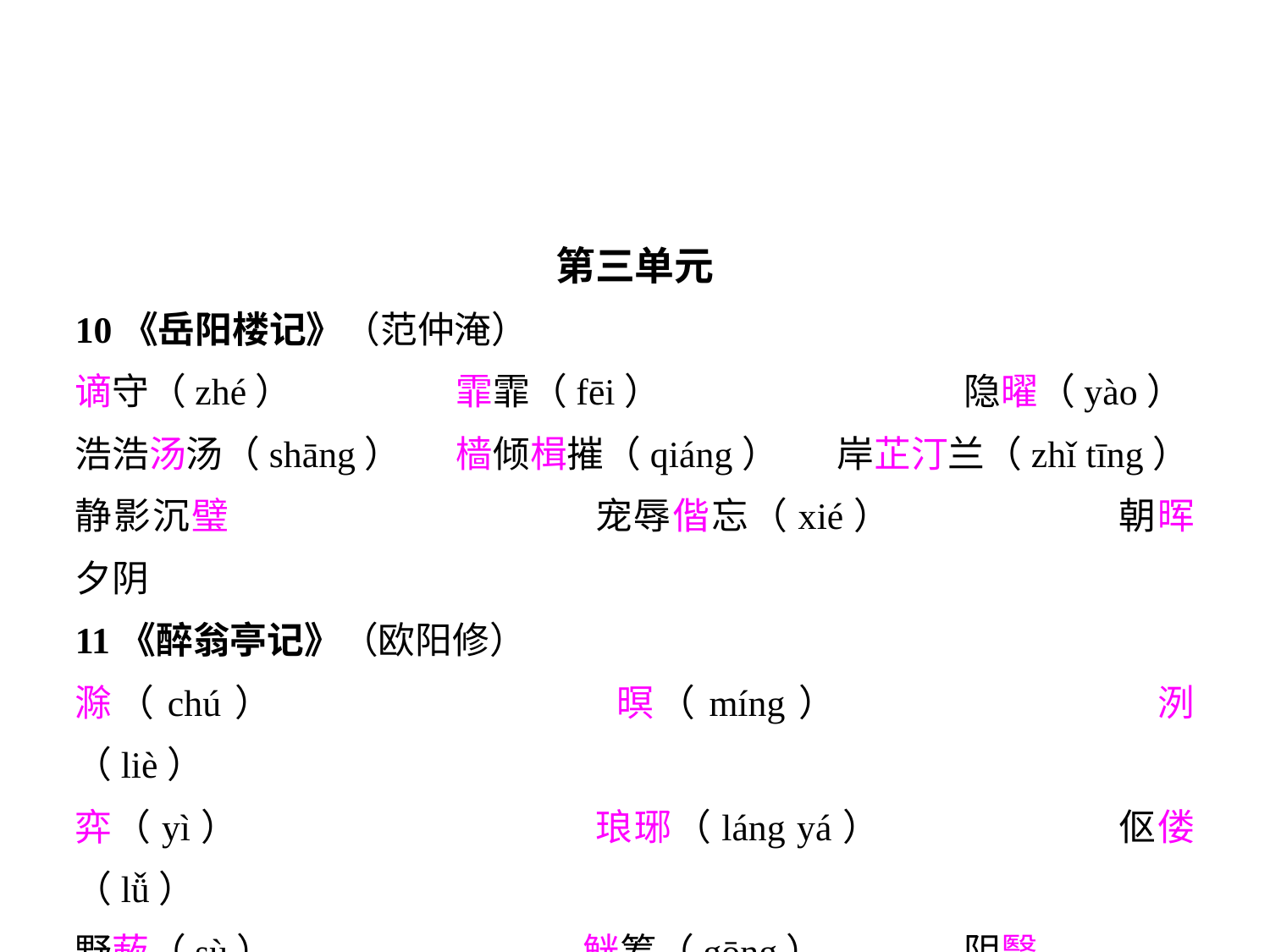

第三单元
10《岳阳楼记》（范仲淹）
谪守（zhé）		霏霏（fēi）			隐曜（yào）
浩浩汤汤（shāng）	樯倾楫摧（qiáng）	岸芷汀兰（zhǐ tīng）
静影沉璧			宠辱偕忘（xié）		朝晖夕阴
11《醉翁亭记》（欧阳修）
滁（chú）			暝（míng）			洌（liè）
弈（yì）			琅琊（láng yá）		伛偻（lǚ）
野蔌（sù）			觥筹（gōng）		阴翳